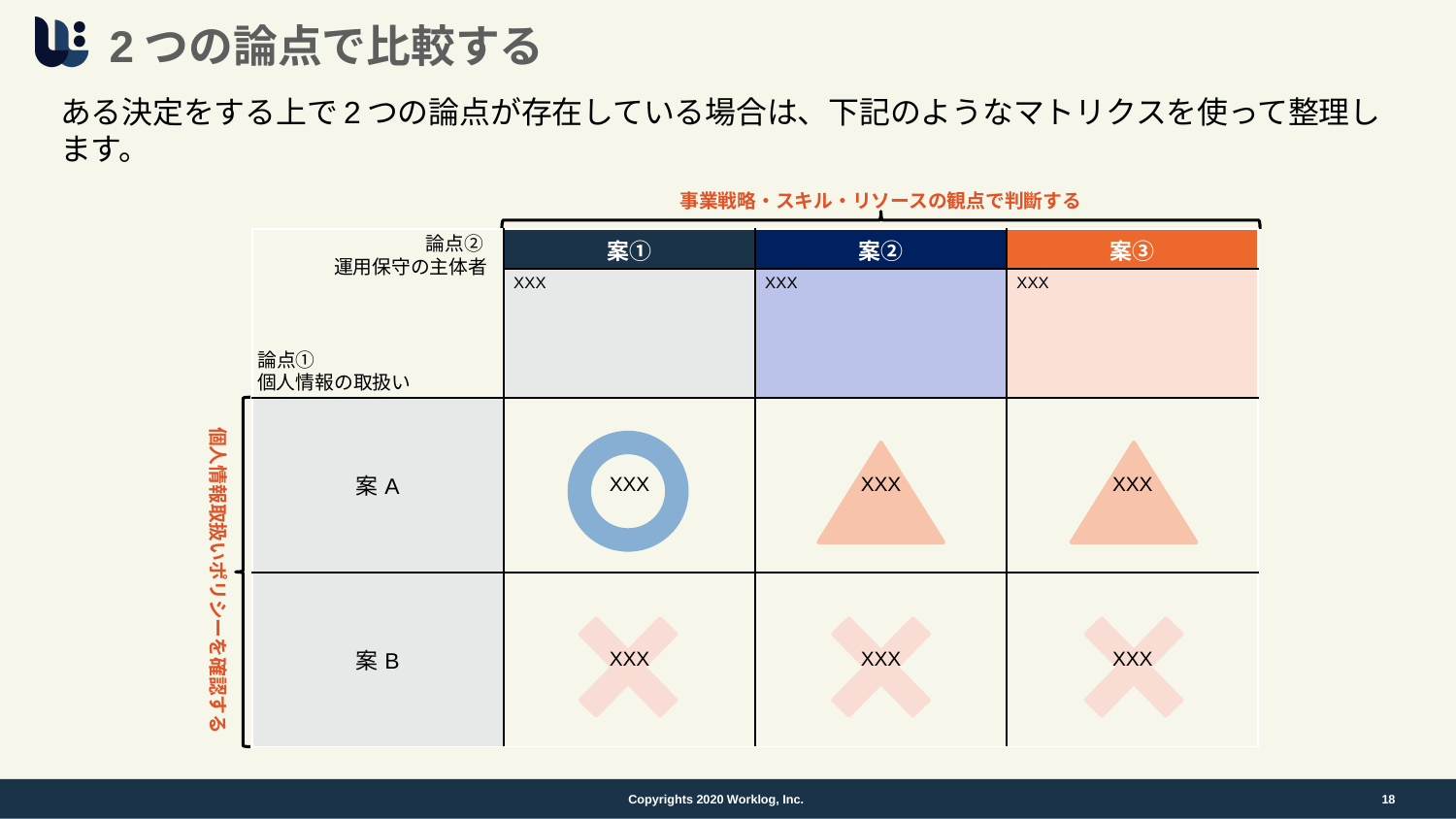

# 2つの論点で比較する
ある決定をする上で2つの論点が存在している場合は、下記のようなマトリクスを使って整理します。
事業戦略・スキル・リソースの観点で判斷する
論点②
運用保守の主体者
|  | 案① | 案② | 案③ |
| --- | --- | --- | --- |
|  | XXX | XXX | XXX |
| 案A | XXX | XXX | XXX |
| 案B | XXX | XXX | XXX |
論点①
個人情報の取扱い

個人情報取扱いポリシーを確認する

18